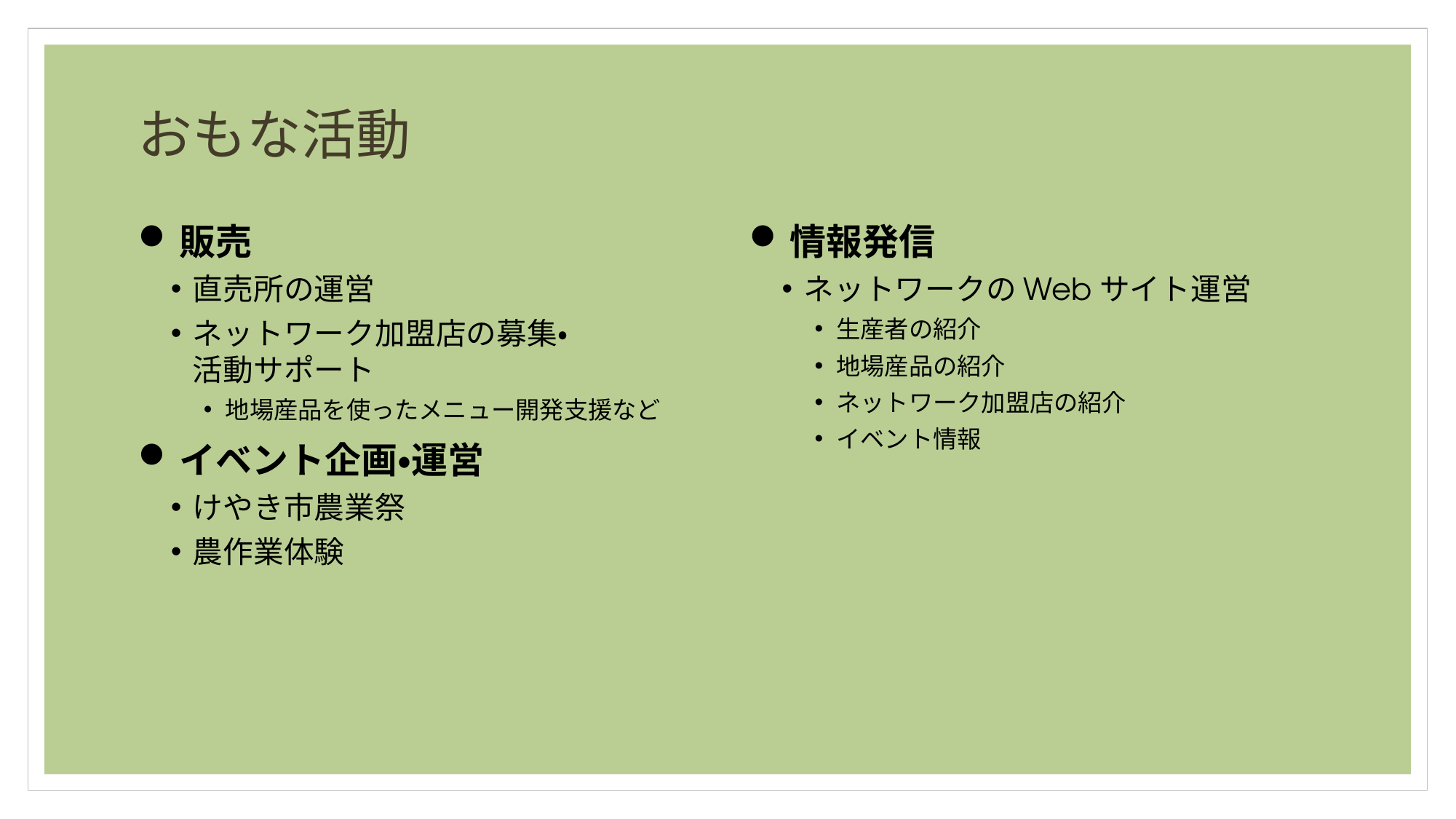

# おもな活動
販売
直売所の運営
ネットワーク加盟店の募集・
活動サポート
地場産品を使ったメニュー開発支援など
イベント企画・運営
けやき市農業祭
農作業体験

情報発信
ネットワークのWebサイト運営
生産者の紹介
地場産品の紹介
ネットワーク加盟店の紹介
イベント情報